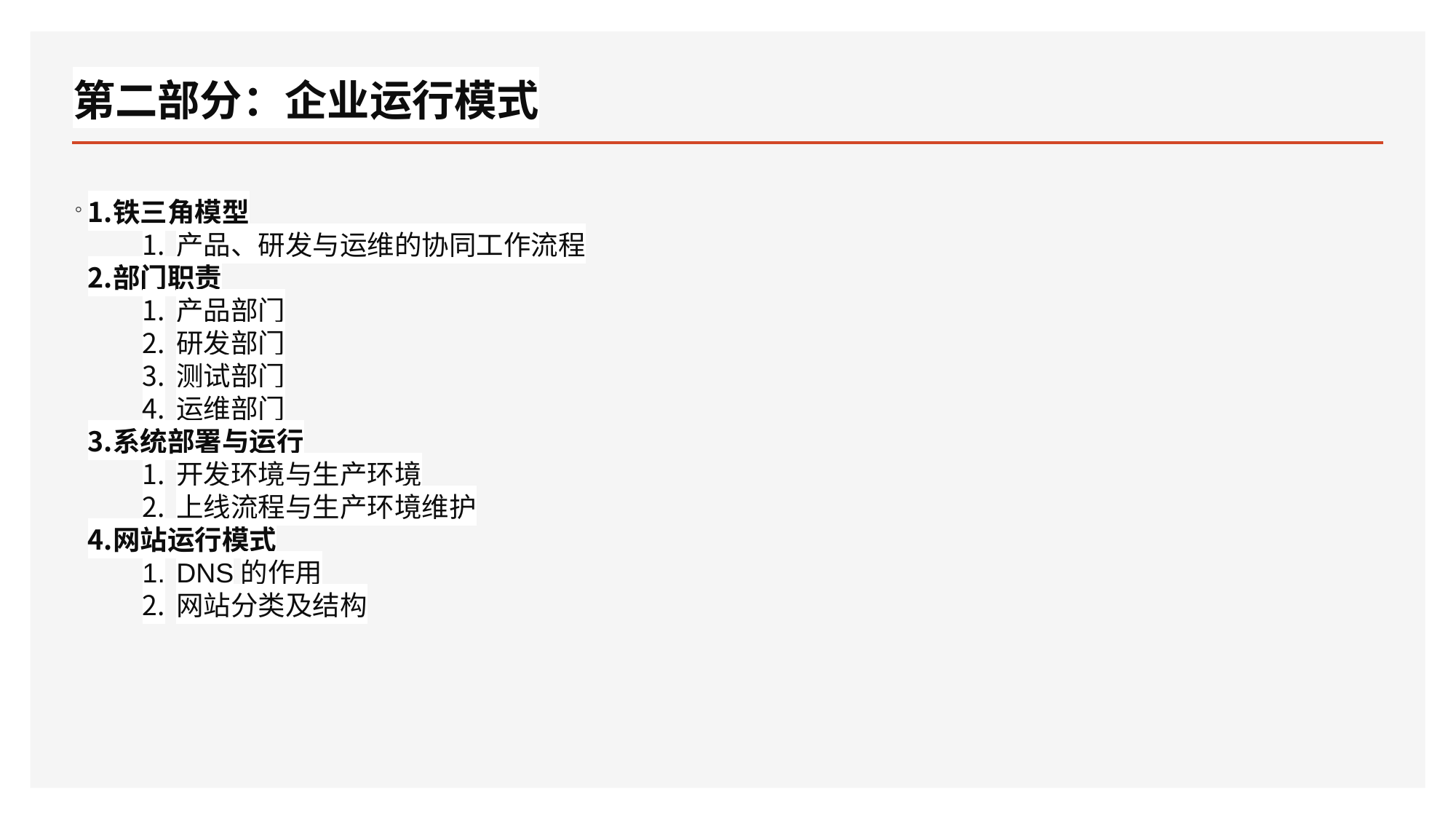

# 第二部分：企业运行模式
。
铁三角模型
产品、研发与运维的协同工作流程
部门职责
产品部门
研发部门
测试部门
运维部门
系统部署与运行
开发环境与生产环境
上线流程与生产环境维护
网站运行模式
DNS的作用
网站分类及结构